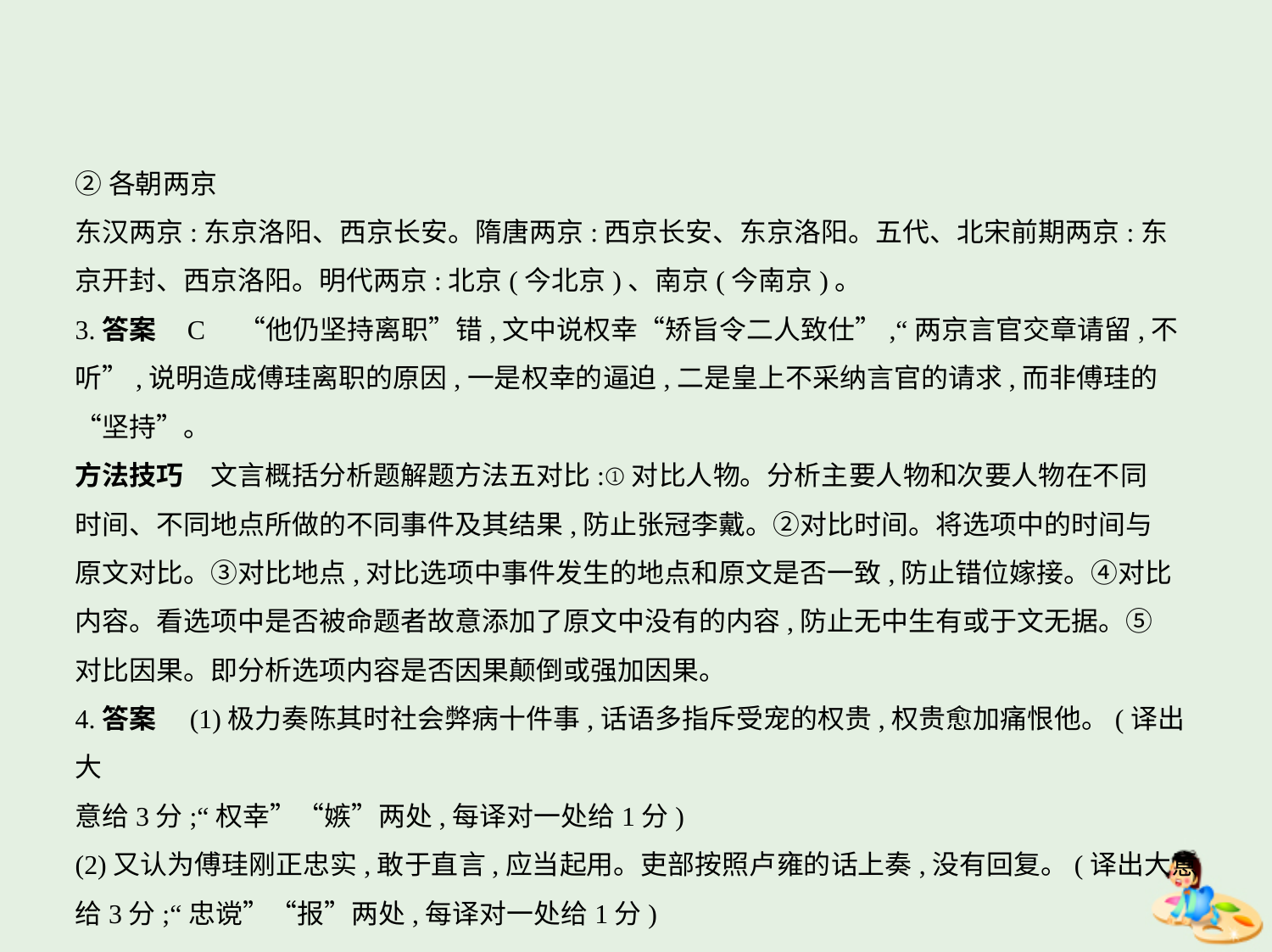

②各朝两京
东汉两京:东京洛阳、西京长安。隋唐两京:西京长安、东京洛阳。五代、北宋前期两京:东
京开封、西京洛阳。明代两京:北京(今北京)、南京(今南京)。
3.答案    C　“他仍坚持离职”错,文中说权幸“矫旨令二人致仕”,“两京言官交章请留,不
听”,说明造成傅珪离职的原因,一是权幸的逼迫,二是皇上不采纳言官的请求,而非傅珪的
“坚持”。
方法技巧　文言概括分析题解题方法五对比:①对比人物。分析主要人物和次要人物在不同
时间、不同地点所做的不同事件及其结果,防止张冠李戴。②对比时间。将选项中的时间与
原文对比。③对比地点,对比选项中事件发生的地点和原文是否一致,防止错位嫁接。④对比
内容。看选项中是否被命题者故意添加了原文中没有的内容,防止无中生有或于文无据。⑤
对比因果。即分析选项内容是否因果颠倒或强加因果。
4.答案　(1)极力奏陈其时社会弊病十件事,话语多指斥受宠的权贵,权贵愈加痛恨他。(译出大
意给3分;“权幸”“嫉”两处,每译对一处给1分)
(2)又认为傅珪刚正忠实,敢于直言,应当起用。吏部按照卢雍的话上奏,没有回复。(译出大意
给3分;“忠谠”“报”两处,每译对一处给1分)